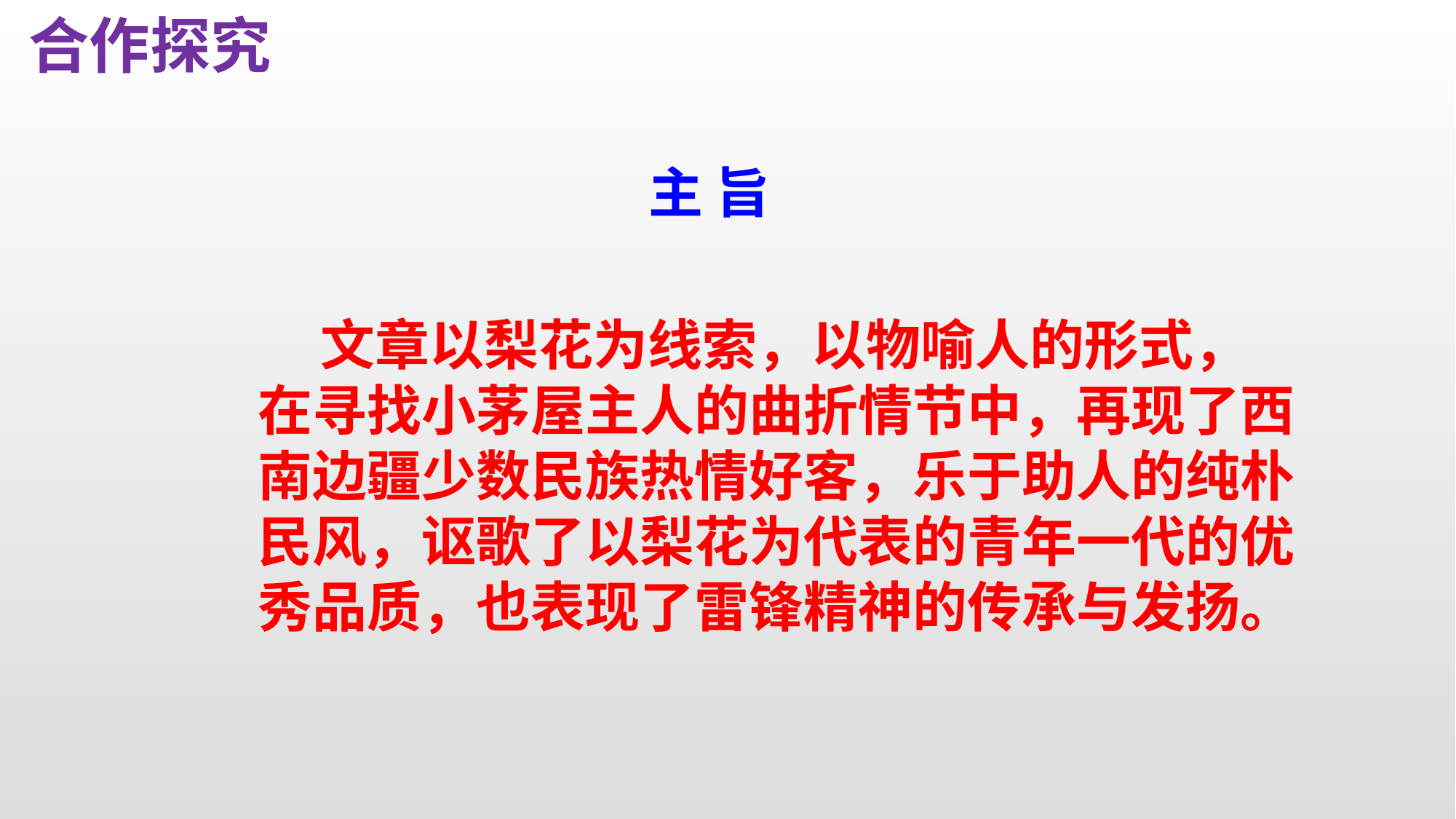

合作探究
主 旨
    文章以梨花为线索，以物喻人的形式，在寻找小茅屋主人的曲折情节中，再现了西南边疆少数民族热情好客，乐于助人的纯朴民风，讴歌了以梨花为代表的青年一代的优秀品质，也表现了雷锋精神的传承与发扬。